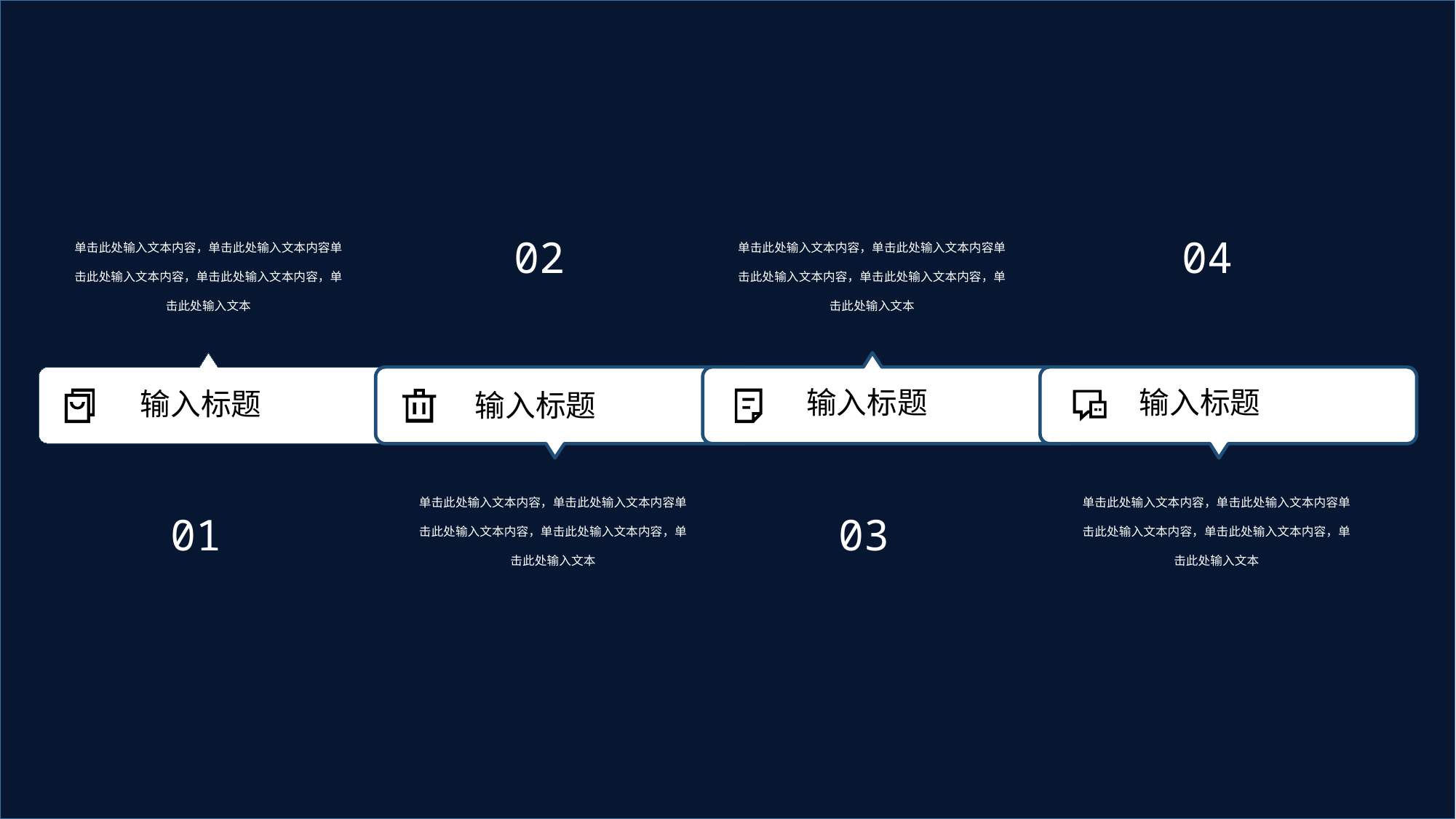

单击此处输入文本内容，单击此处输入文本内容单击此处输入文本内容，单击此处输入文本内容，单击此处输入文本

单击此处输入文本内容，单击此处输入文本内容单击此处输入文本内容，单击此处输入文本内容，单击此处输入文本

02
04

01
03
输入标题
输入标题
输入标题
输入标题
单击此处输入文本内容，单击此处输入文本内容单击此处输入文本内容，单击此处输入文本内容，单击此处输入文本

单击此处输入文本内容，单击此处输入文本内容单击此处输入文本内容，单击此处输入文本内容，单击此处输入文本